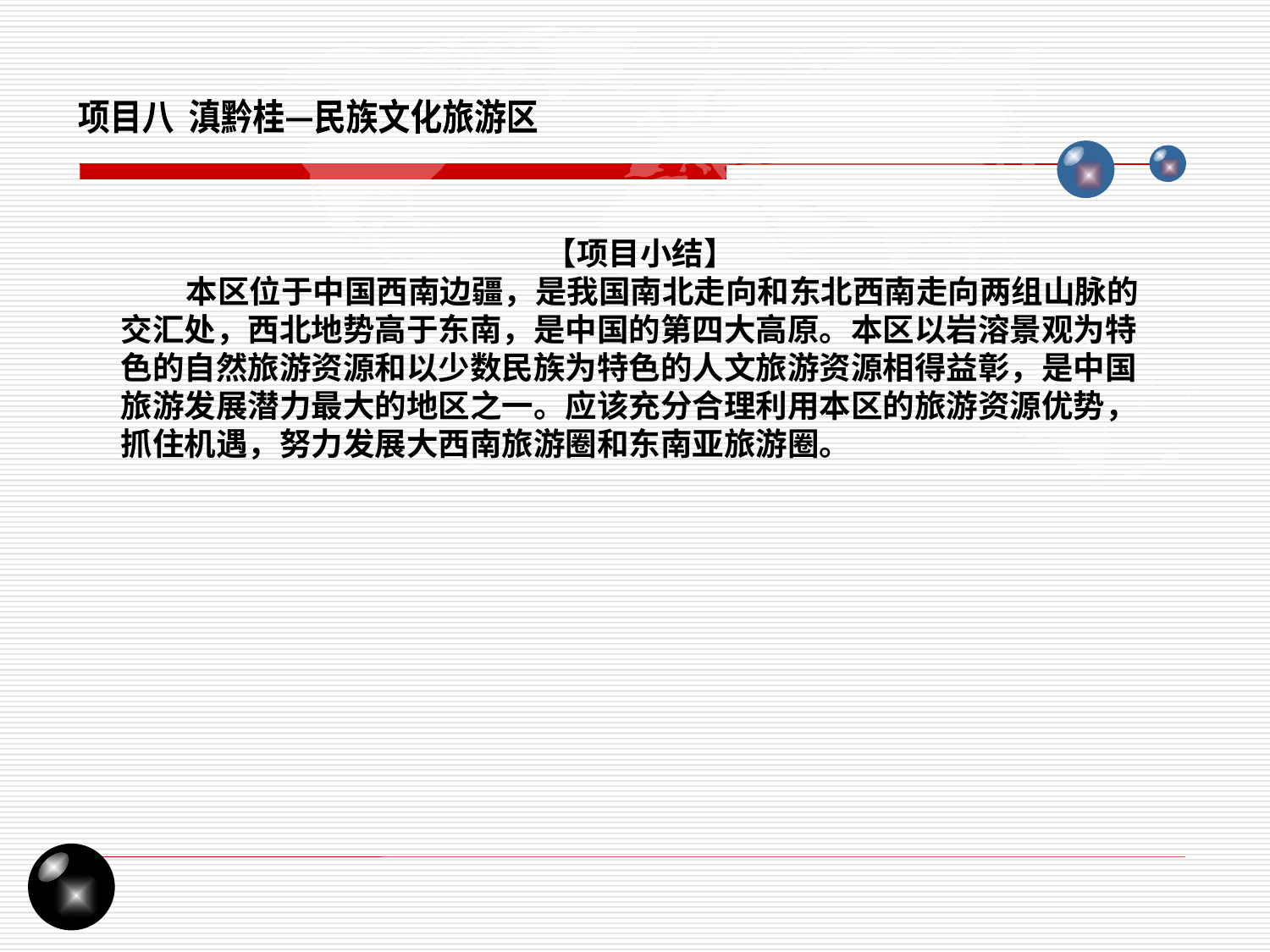

项目八  滇黔桂—民族文化旅游区
【项目小结】
        本区位于中国西南边疆，是我国南北走向和东北西南走向两组山脉的交汇处，西北地势高于东南，是中国的第四大高原。本区以岩溶景观为特色的自然旅游资源和以少数民族为特色的人文旅游资源相得益彰，是中国旅游发展潜力最大的地区之一。应该充分合理利用本区的旅游资源优势，抓住机遇，努力发展大西南旅游圈和东南亚旅游圈。